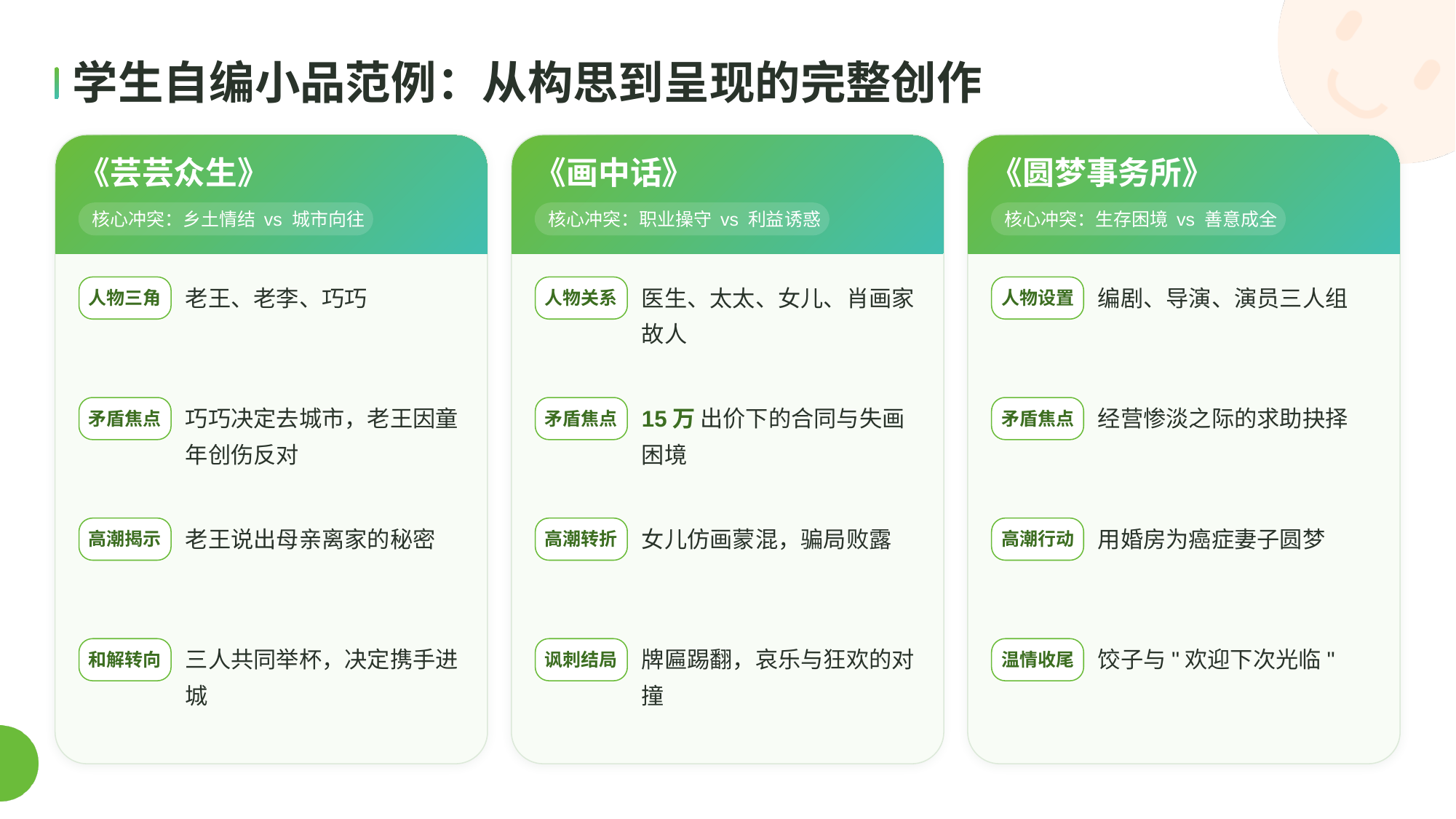

学生自编小品范例：从构思到呈现的完整创作

《芸芸众生》
《画中话》
《圆梦事务所》

核心冲突：乡土情结 vs 城市向往
核心冲突：职业操守 vs 利益诱惑
核心冲突：生存困境 vs 善意成全
老王、老李、巧巧
医生、太太、女儿、肖画家故人
编剧、导演、演员三人组

人物三角
人物关系
人物设置
巧巧决定去城市，老王因童年创伤反对
15万 出价下的合同与失画困境
经营惨淡之际的求助抉择

矛盾焦点
矛盾焦点
矛盾焦点
老王说出母亲离家的秘密
女儿仿画蒙混，骗局败露
用婚房为癌症妻子圆梦

高潮揭示
高潮转折
高潮行动
三人共同举杯，决定携手进城
牌匾踢翻，哀乐与狂欢的对撞
饺子与"欢迎下次光临"

和解转向
讽刺结局
温情收尾